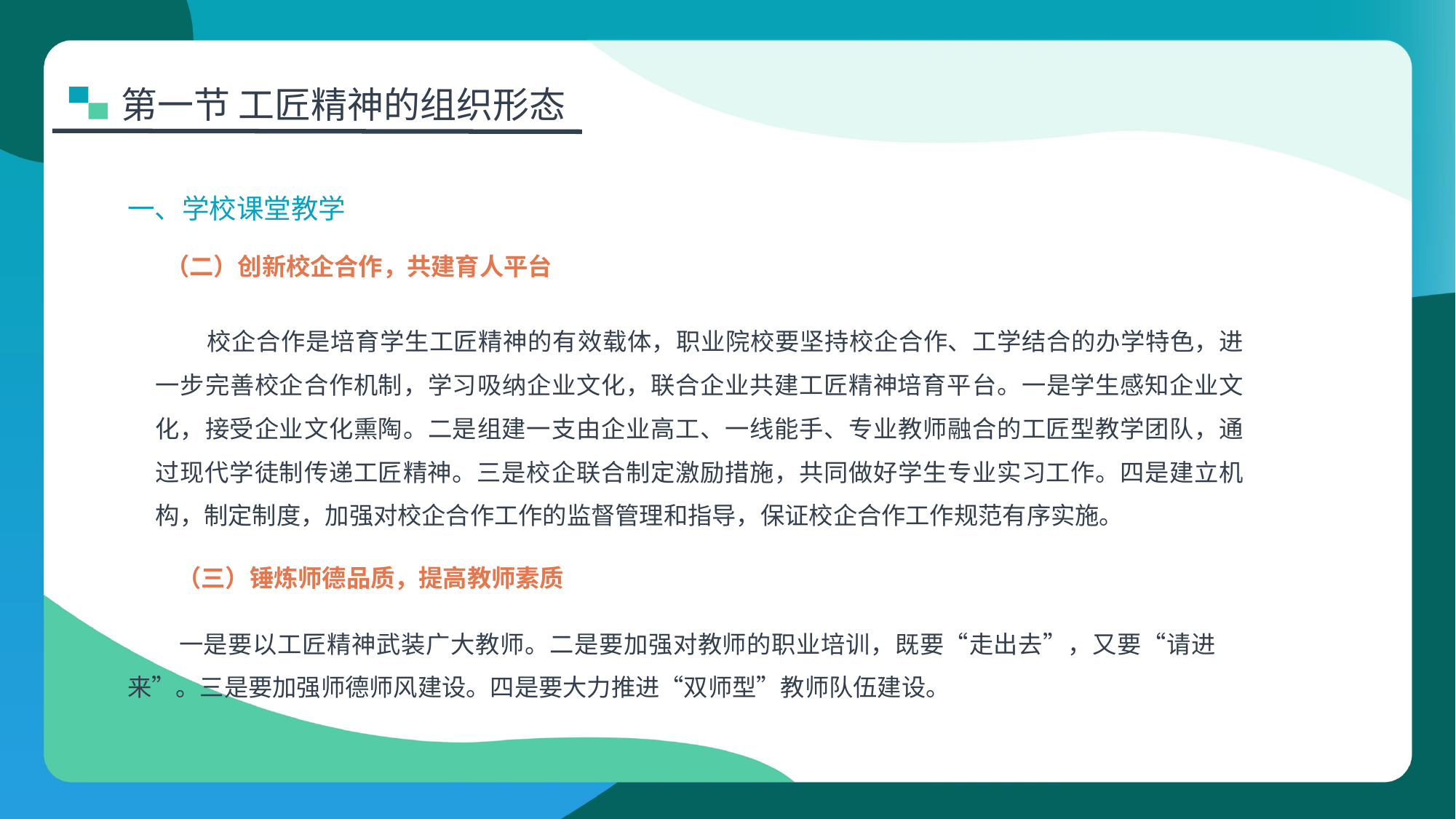

第一节 工匠精神的组织形态

一、学校课堂教学
（二）创新校企合作，共建育人平台
校企合作是培育学生工匠精神的有效载体，职业院校要坚持校企合作、工学结合的办学特色，进一步完善校企合作机制，学习吸纳企业文化，联合企业共建工匠精神培育平台。一是学生感知企业文化，接受企业文化熏陶。二是组建一支由企业高工、一线能手、专业教师融合的工匠型教学团队，通过现代学徒制传递工匠精神。三是校企联合制定激励措施，共同做好学生专业实习工作。四是建立机构，制定制度，加强对校企合作工作的监督管理和指导，保证校企合作工作规范有序实施。
（三）锤炼师德品质，提高教师素质
一是要以工匠精神武装广大教师。二是要加强对教师的职业培训，既要“走出去”，又要“请进来”。三是要加强师德师风建设。四是要大力推进“双师型”教师队伍建设。